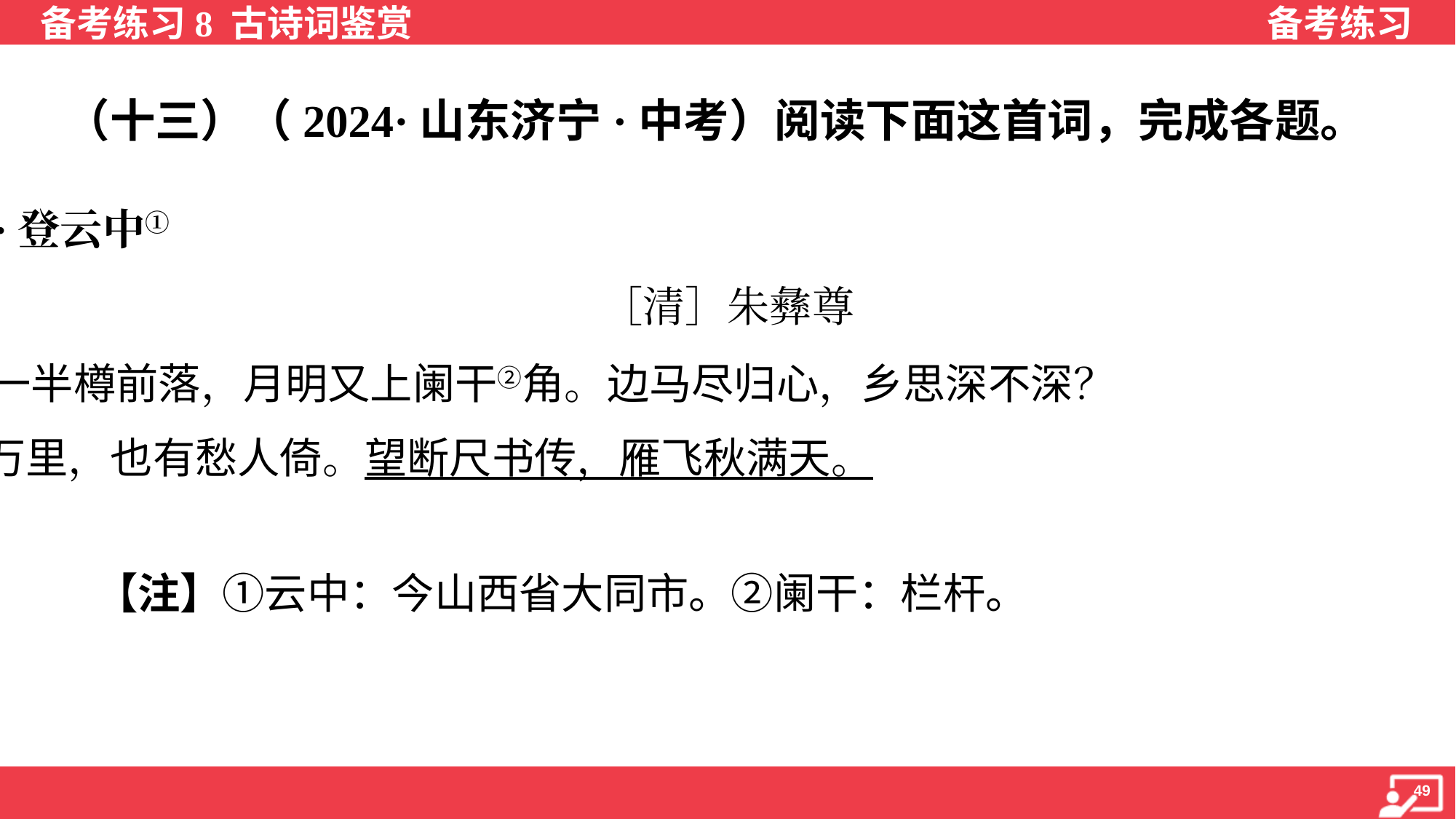

（十三）（2024·山东济宁·中考）阅读下面这首词，完成各题。
菩萨蛮·登云中① 清朔楼
［清］朱彝尊
    夕阳一半樽前落，月明又上阑干②角。边马尽归心，乡思深不深？
小楼家万里，也有愁人倚。望断尺书传，雁飞秋满天。
    【注】①云中：今山西省大同市。②阑干：栏杆。